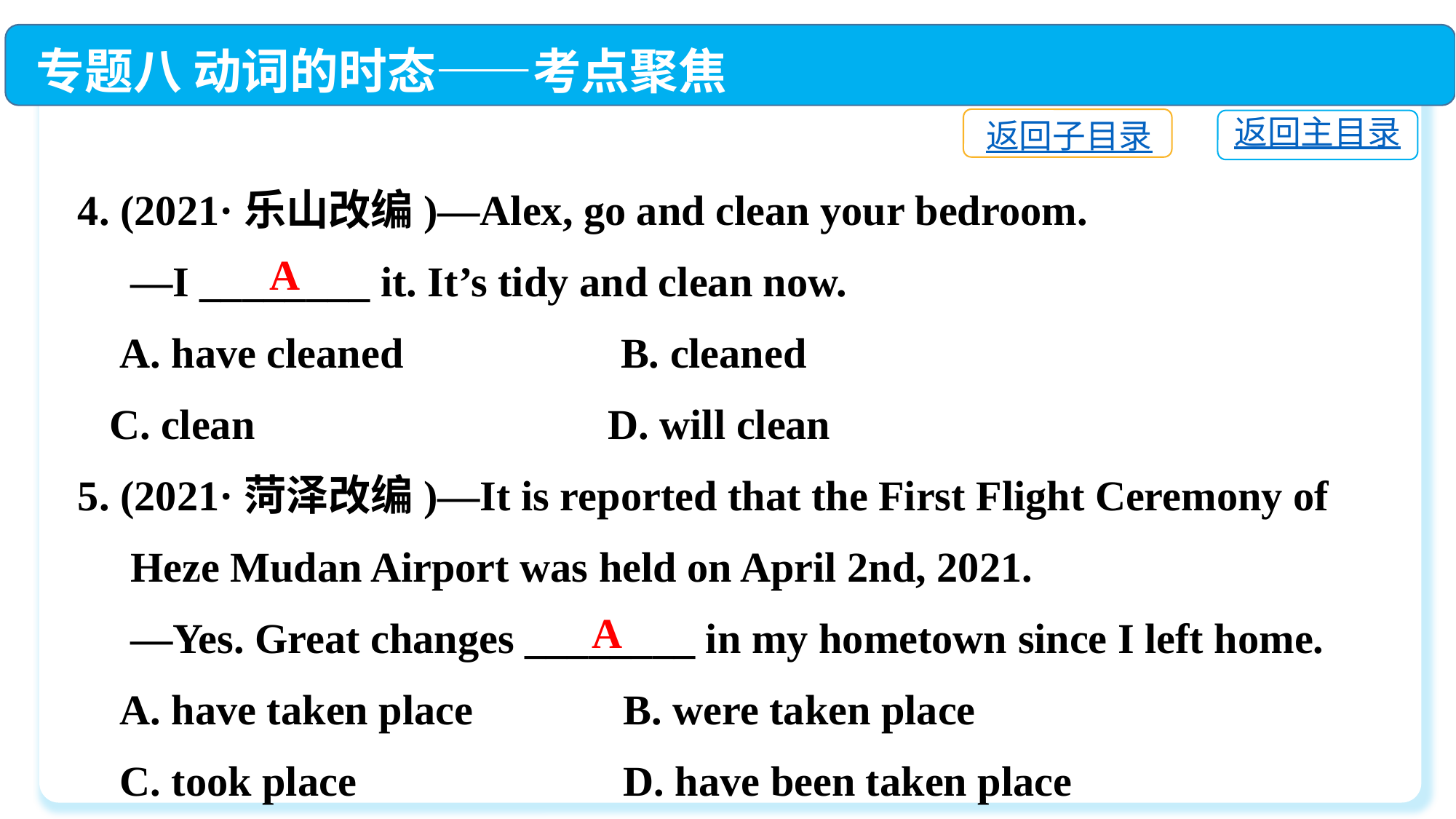

专题八 动词的时态——考点聚焦

返回子目录
返回主目录
4. (2021·乐山改编)—Alex, go and clean your bedroom.
     —I ________ it. It’s tidy and clean now.
    A. have cleaned　 	          B. cleaned
   C. clean　　 	                    D. will clean
5. (2021·菏泽改编)—It is reported that the First Flight Ceremony of
     Heze Mudan Airport was held on April 2nd, 2021.
     —Yes. Great changes ________ in my hometown since I left home.
    A. have taken place　　 	B. were taken place
    C. took place　　　　　	D. have been taken place

A
A